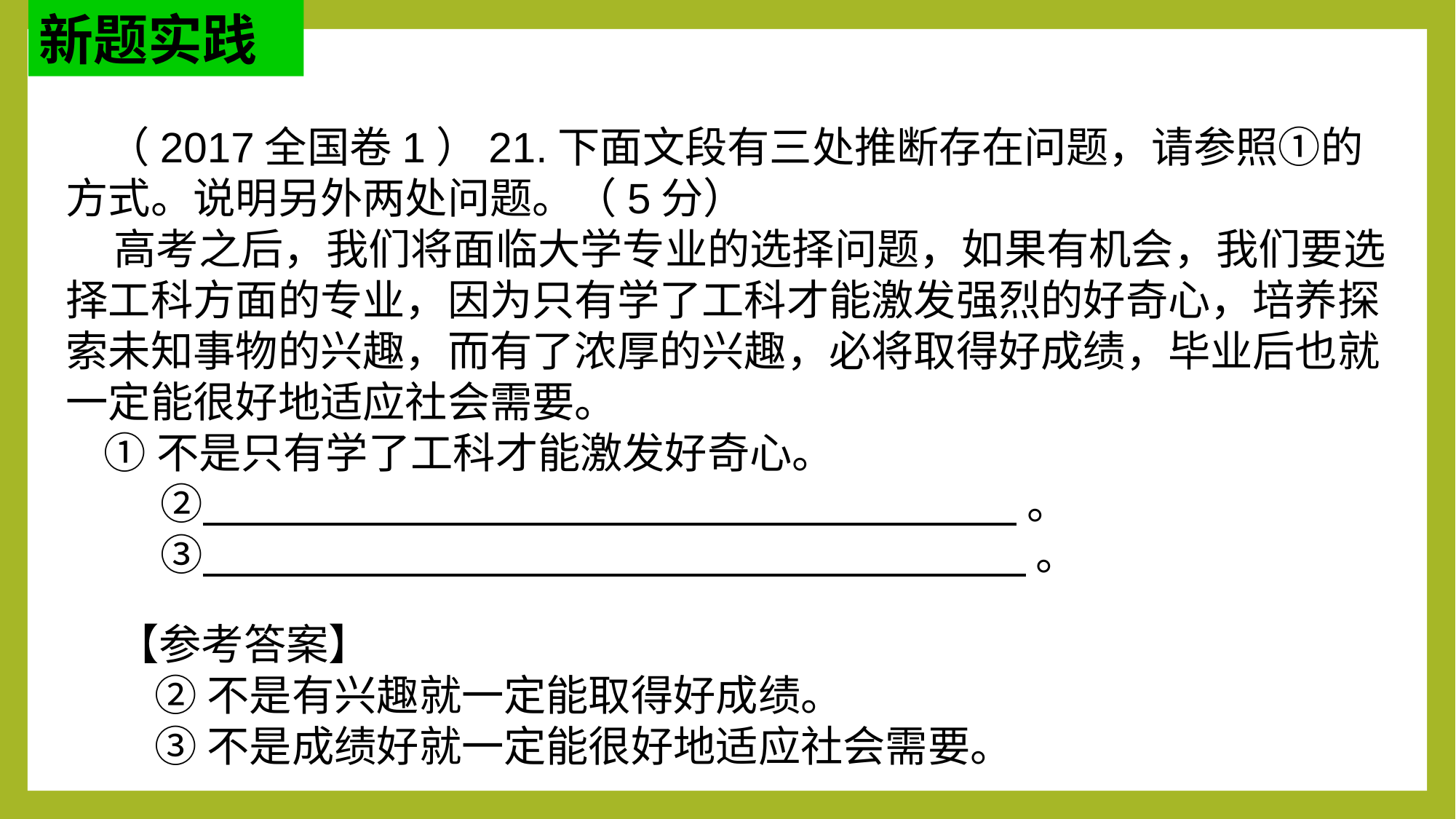

新题实践
    （2017全国卷1）21.下面文段有三处推断存在问题，请参照①的方式。说明另外两处问题。（5分）
    高考之后，我们将面临大学专业的选择问题，如果有机会，我们要选择工科方面的专业，因为只有学了工科才能激发强烈的好奇心，培养探索未知事物的兴趣，而有了浓厚的兴趣，必将取得好成绩，毕业后也就一定能很好地适应社会需要。
    ①不是只有学了工科才能激发好奇心。
          ②                                                                                      。
          ③                                                                                       。
【参考答案】
    ②不是有兴趣就一定能取得好成绩。
    ③不是成绩好就一定能很好地适应社会需要。